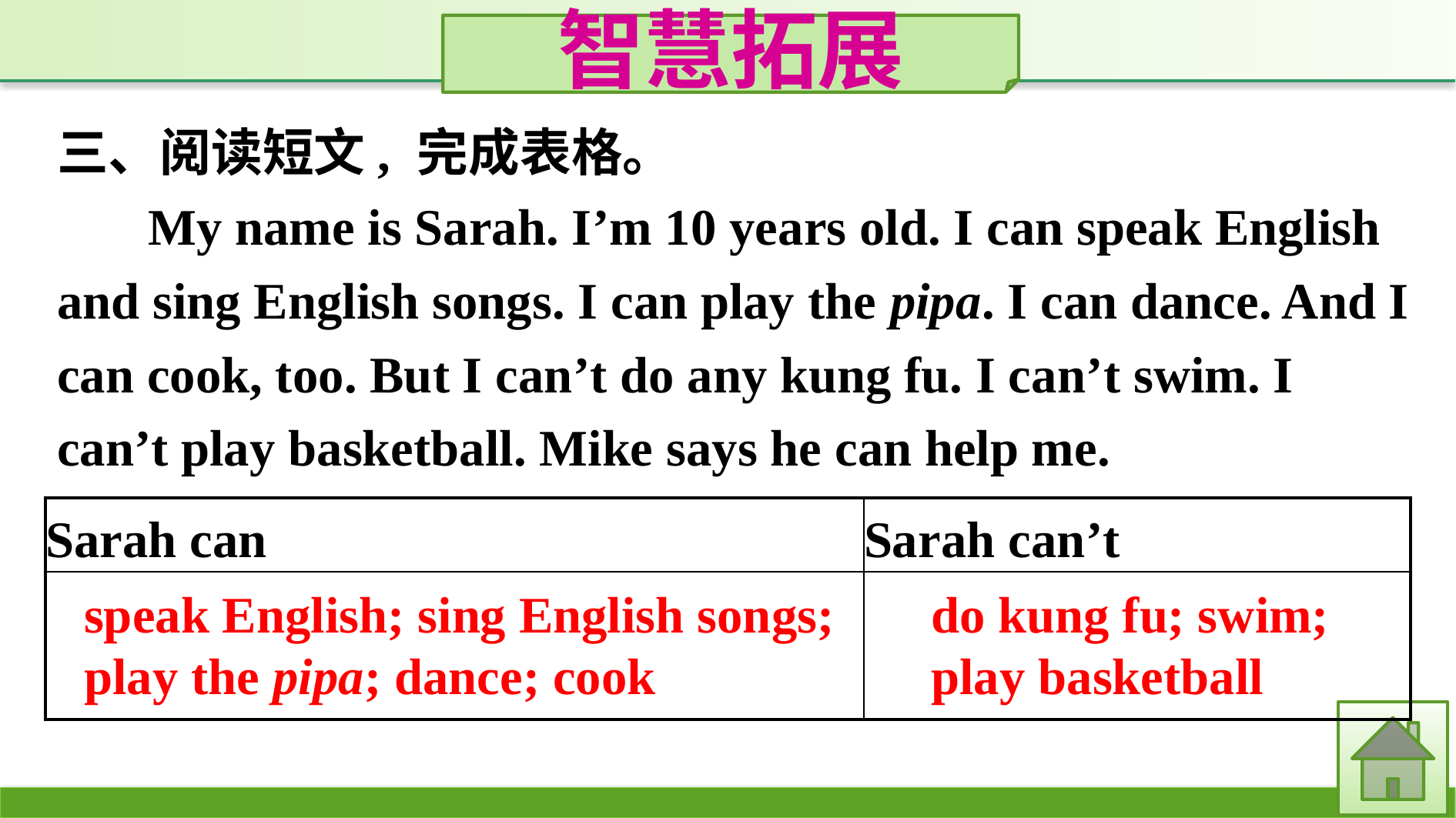

智慧拓展
三、阅读短文, 完成表格。
My name is Sarah. I’m 10 years old. I can speak English and sing English songs. I can play the pipa. I can dance. And I can cook, too. But I can’t do any kung fu. I can’t swim. I can’t play basketball. Mike says he can help me.
| Sarah can | Sarah can’t |
| --- | --- |
|  |  |
speak English; sing English songs; play the pipa; dance; cook
do kung fu; swim; play basketball